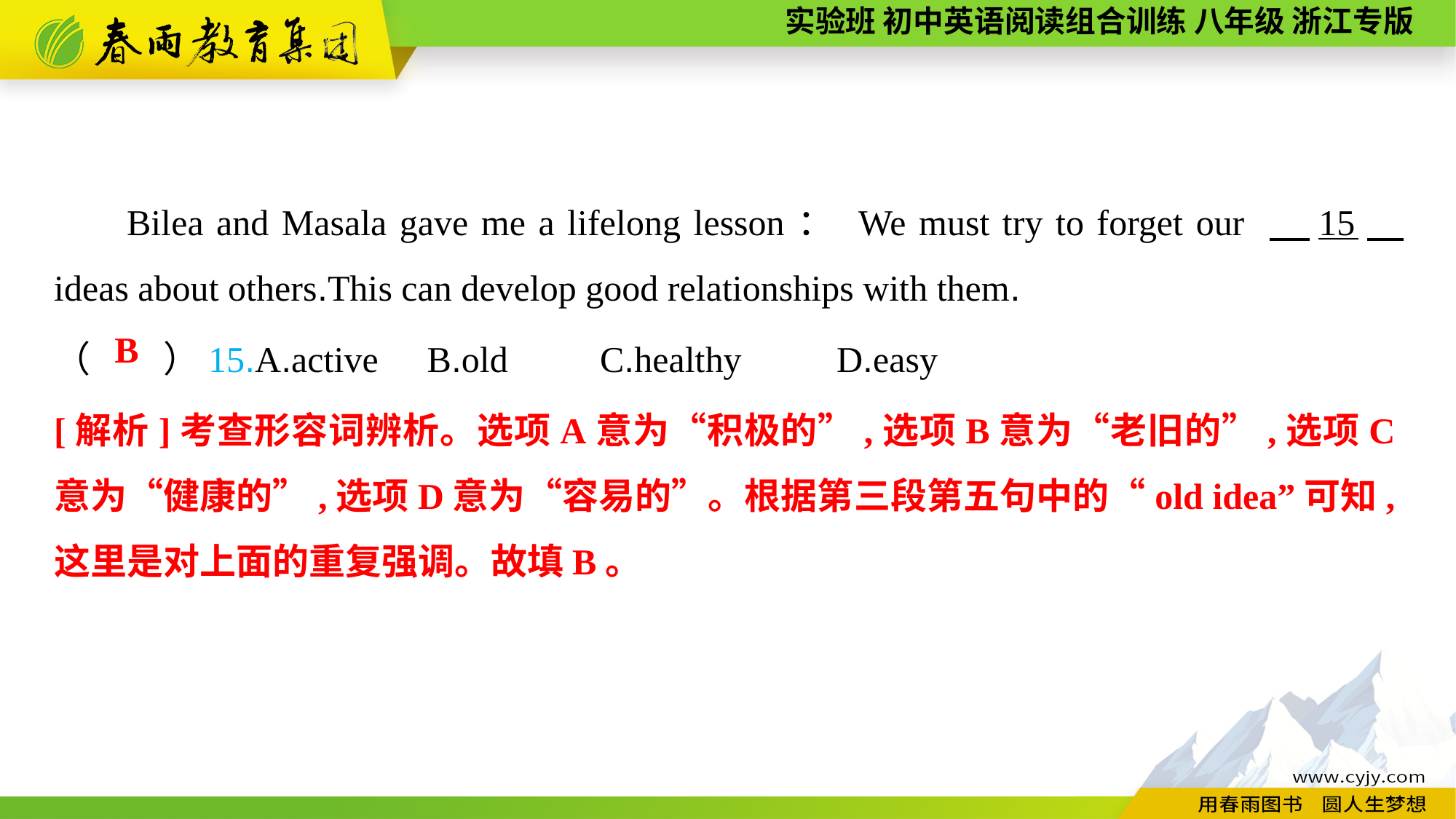

Bilea and Masala gave me a lifelong lesson： We must try to forget our 　15　 ideas about others.This can develop good relationships with them.
（　　）15.A.active	     B.old	C.healthy	  D.easy
B
[解析]考查形容词辨析。选项A意为“积极的”,选项B意为“老旧的”,选项C意为“健康的”,选项D意为“容易的”。根据第三段第五句中的“old idea”可知,这里是对上面的重复强调。故填B。